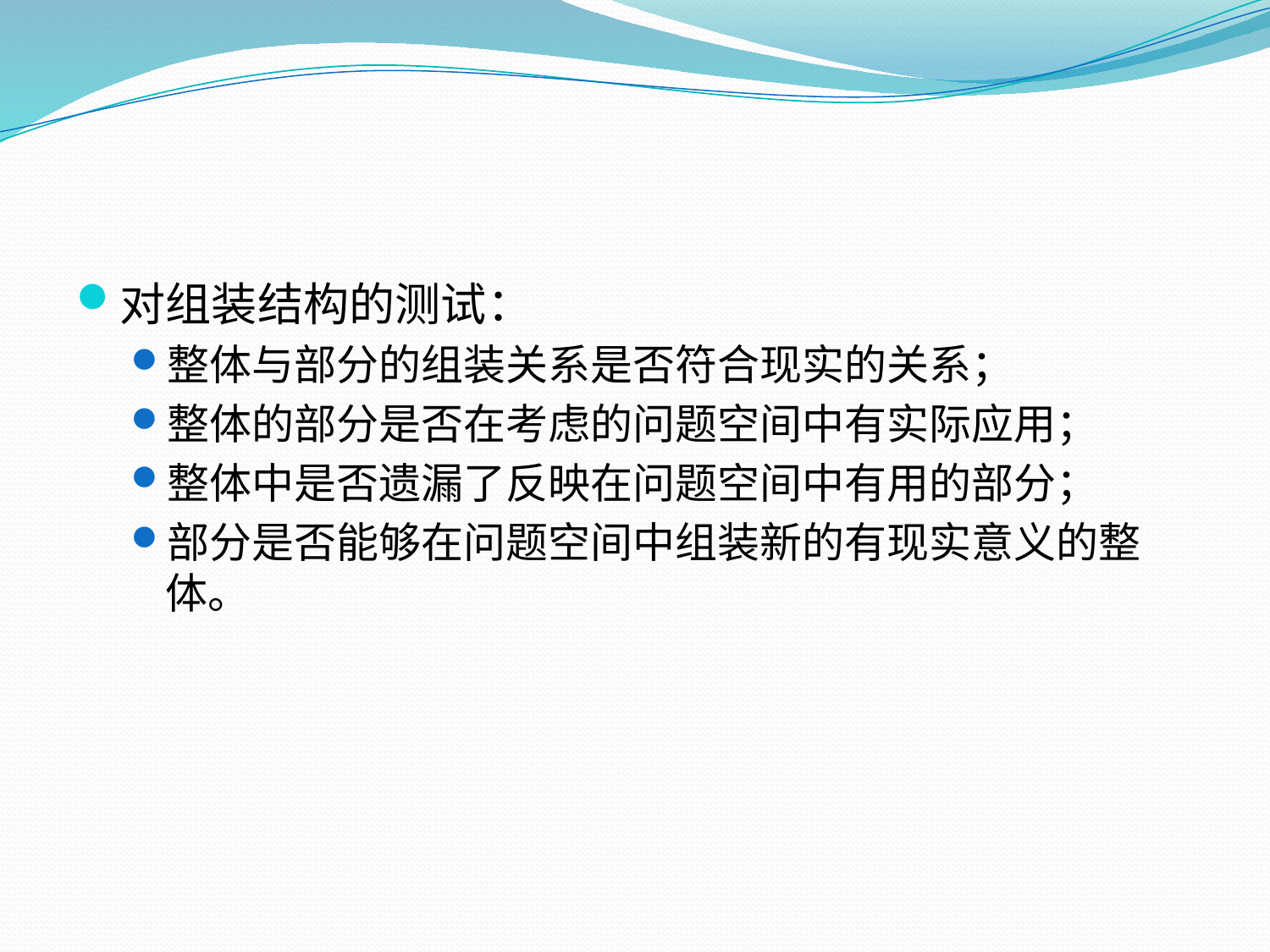

#
对组装结构的测试：
整体与部分的组装关系是否符合现实的关系；
整体的部分是否在考虑的问题空间中有实际应用；
整体中是否遗漏了反映在问题空间中有用的部分；
部分是否能够在问题空间中组装新的有现实意义的整体。